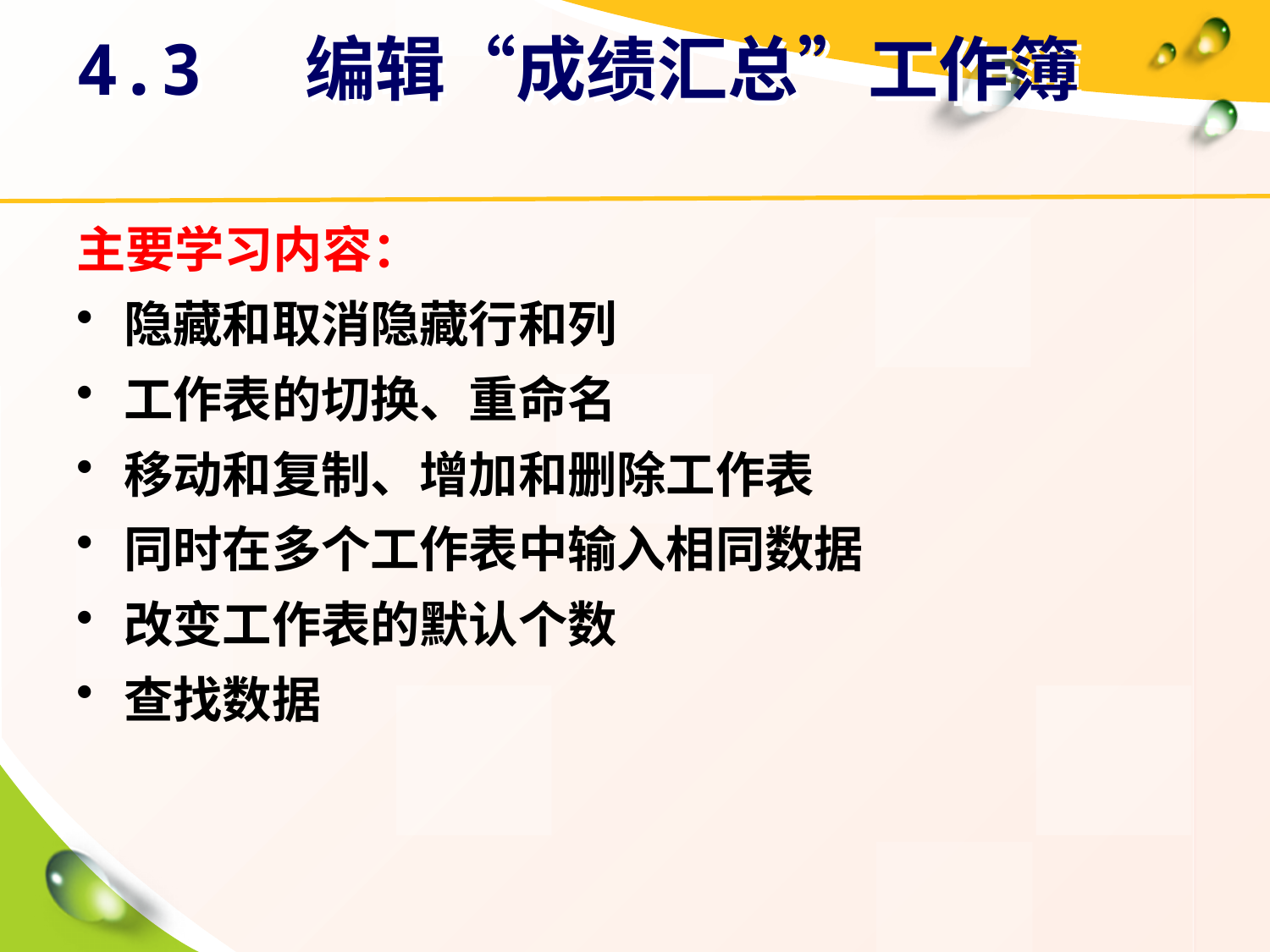

# 4.3  编辑“成绩汇总”工作簿
主要学习内容：
隐藏和取消隐藏行和列
工作表的切换、重命名
移动和复制、增加和删除工作表
同时在多个工作表中输入相同数据
改变工作表的默认个数
查找数据